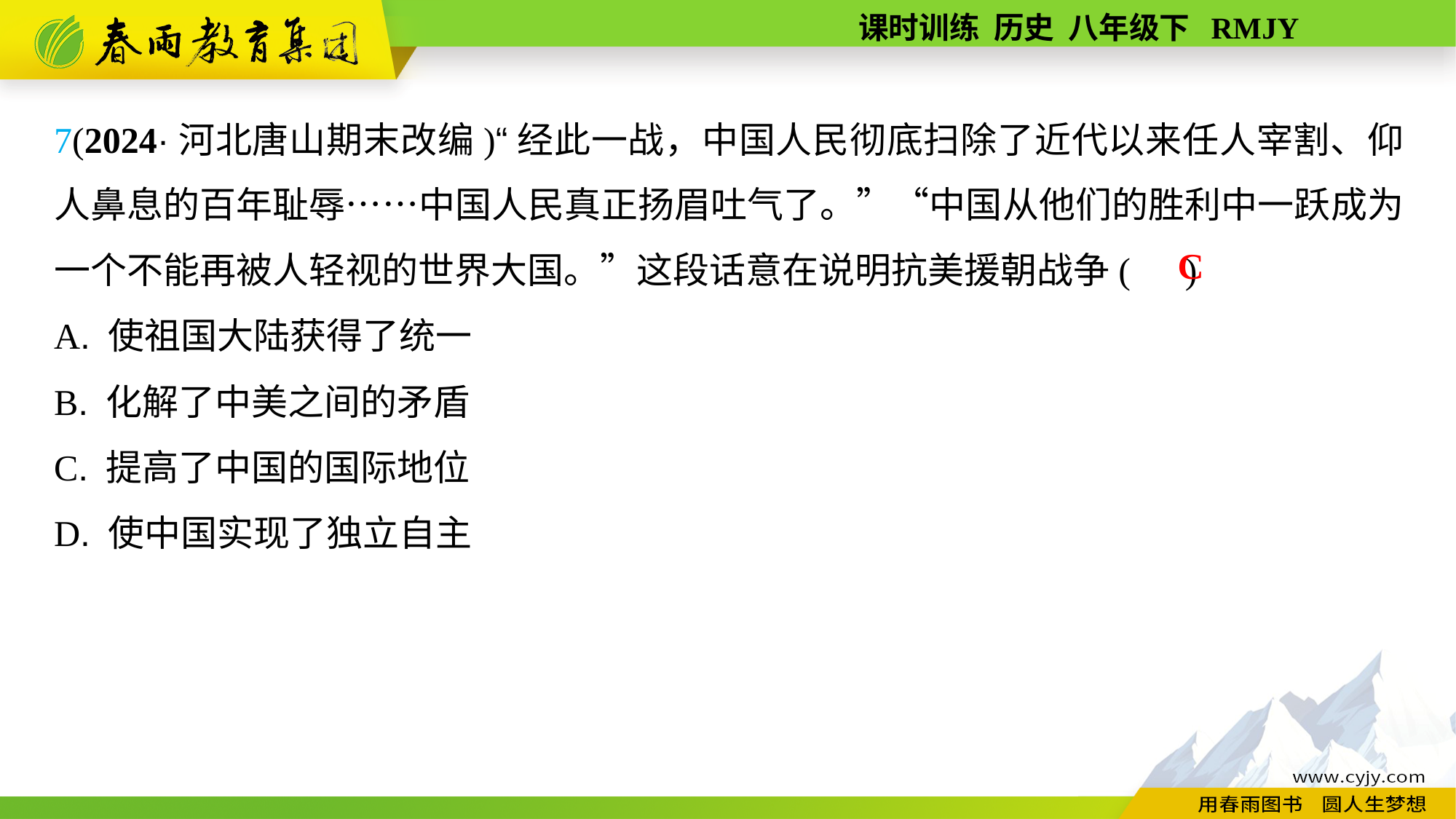

7(2024·河北唐山期末改编)“经此一战，中国人民彻底扫除了近代以来任人宰割、仰人鼻息的百年耻辱……中国人民真正扬眉吐气了。”“中国从他们的胜利中一跃成为一个不能再被人轻视的世界大国。”这段话意在说明抗美援朝战争(      )
A. 使祖国大陆获得了统一
B. 化解了中美之间的矛盾
C. 提高了中国的国际地位
D. 使中国实现了独立自主
C